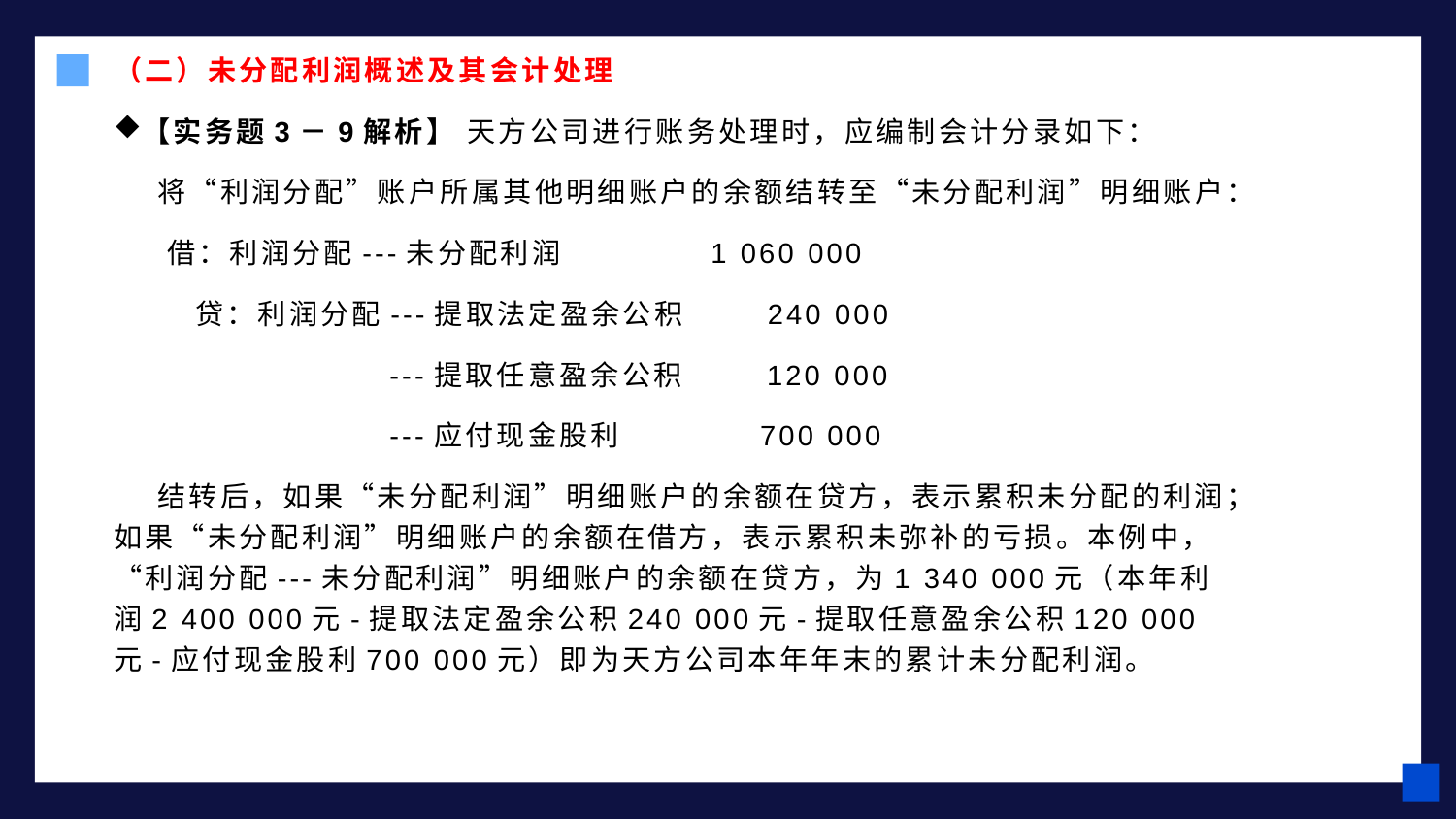

（二）未分配利润概述及其会计处理
【实务题3－9解析】 天方公司进行账务处理时，应编制会计分录如下：
    将“利润分配”账户所属其他明细账户的余额结转至“未分配利润”明细账户：
     借：利润分配---未分配利润               1 060 000
        贷：利润分配---提取法定盈余公积        240 000
                         ---提取任意盈余公积        120 000
                         ---应付现金股利              700 000
    结转后，如果“未分配利润”明细账户的余额在贷方，表示累积未分配的利润；如果“未分配利润”明细账户的余额在借方，表示累积未弥补的亏损。本例中，“利润分配---未分配利润”明细账户的余额在贷方，为1 340 000元（本年利润2 400 000元-提取法定盈余公积240 000元-提取任意盈余公积120 000元-应付现金股利700 000元）即为天方公司本年年末的累计未分配利润。